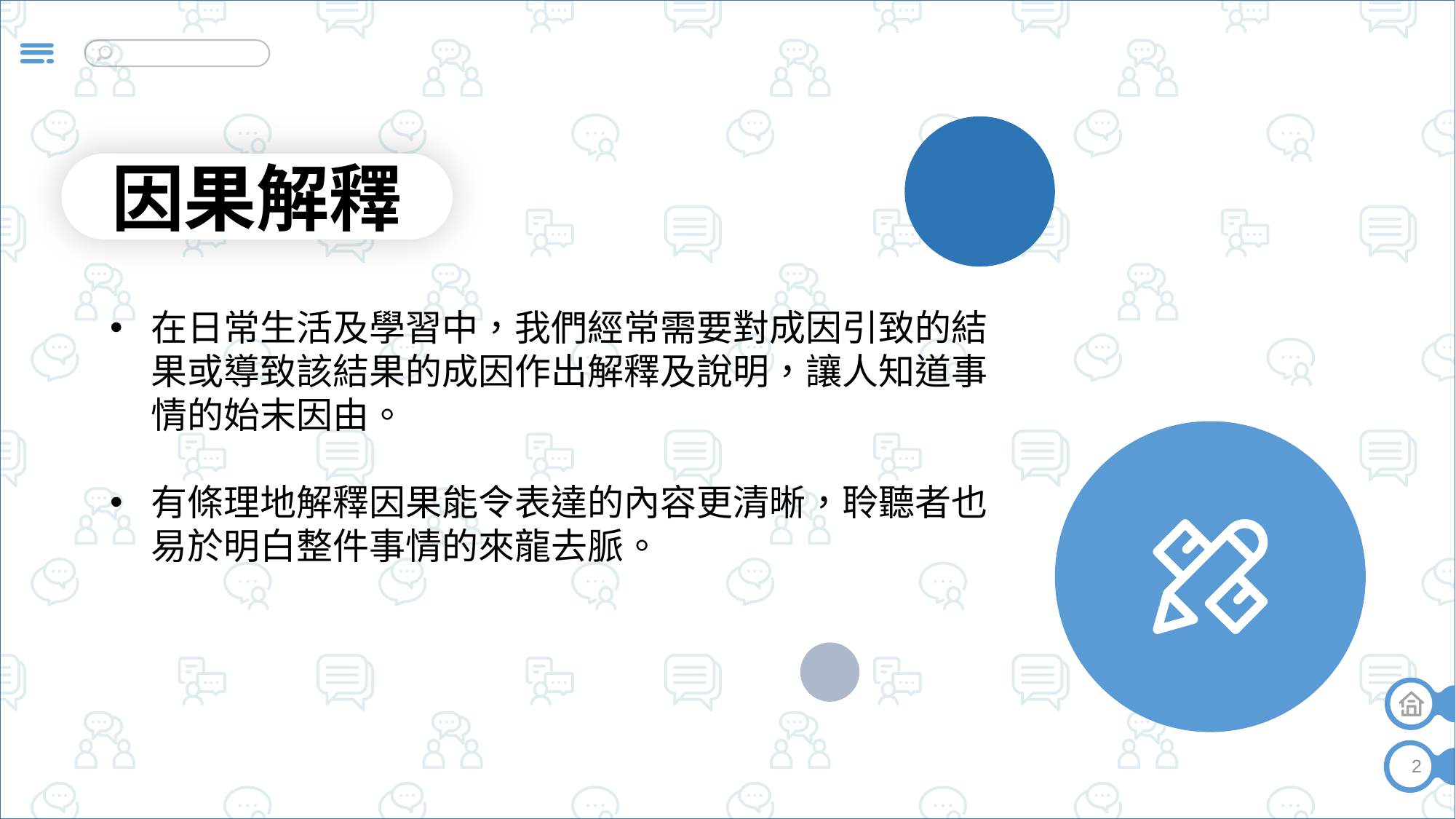

因果解釋
在日常生活及學習中，我們經常需要對成因引致的結果或導致該結果的成因作出解釋及說明，讓人知道事情的始末因由。

有條理地解釋因果能令表達的內容更清晰，聆聽者也易於明白整件事情的來龍去脈。

2